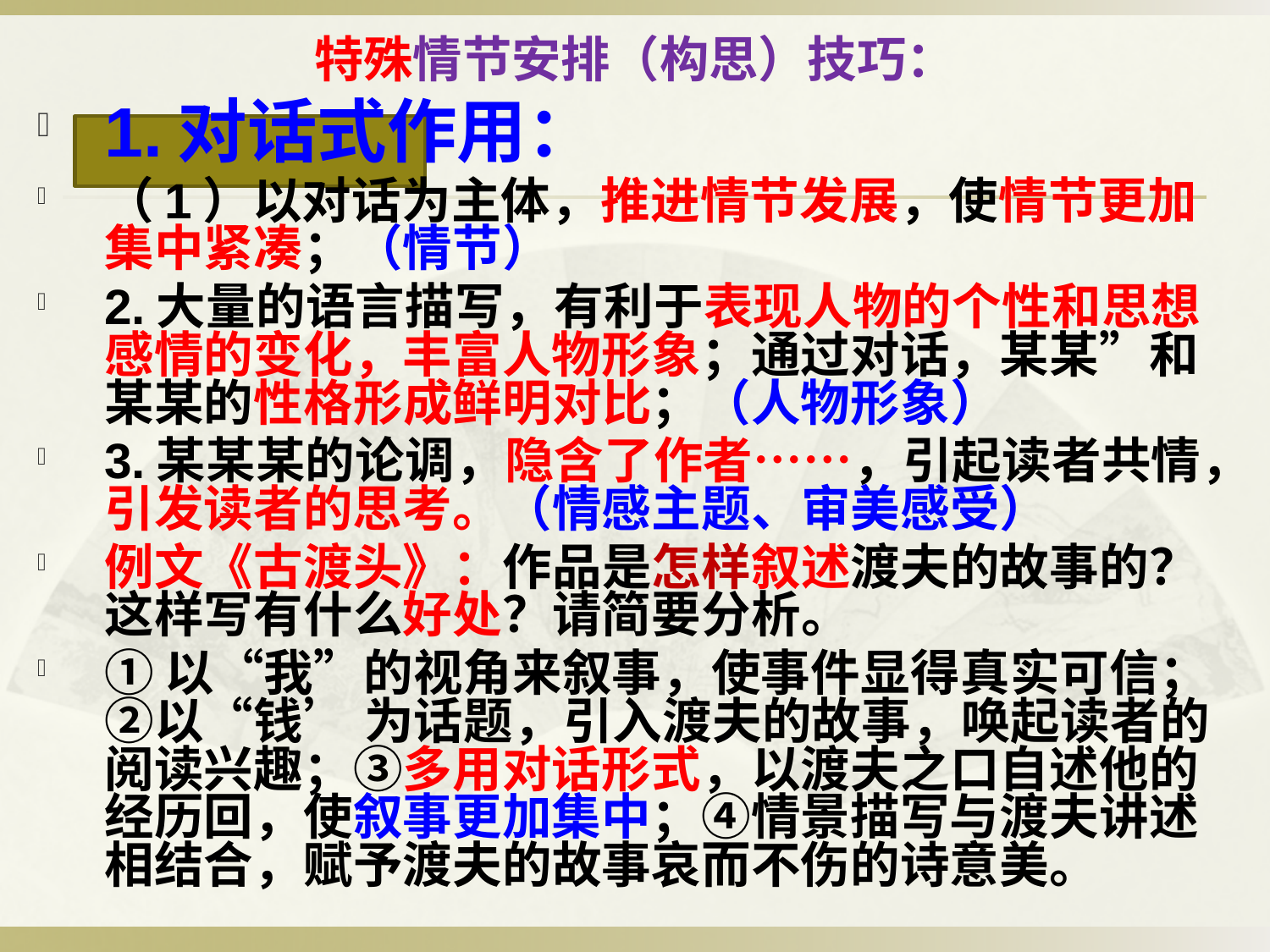

# 特殊情节安排（构思）技巧：
1.对话式作用：
（1）以对话为主体，推进情节发展，使情节更加集中紧凑；（情节）
2.大量的语言描写，有利于表现人物的个性和思想感情的变化，丰富人物形象；通过对话，某某”和某某的性格形成鲜明对比；（人物形象）
3.某某某的论调，隐含了作者……，引起读者共情，引发读者的思考。（情感主题、审美感受）
例文《古渡头》：作品是怎样叙述渡夫的故事的？这样写有什么好处？请简要分析。
①以“我”的视角来叙事，使事件显得真实可信；②以“钱’ 为话题，引入渡夫的故事，唤起读者的阅读兴趣；③多用对话形式，以渡夫之口自述他的经历回，使叙事更加集中；④情景描写与渡夫讲述相结合，赋予渡夫的故事哀而不伤的诗意美。